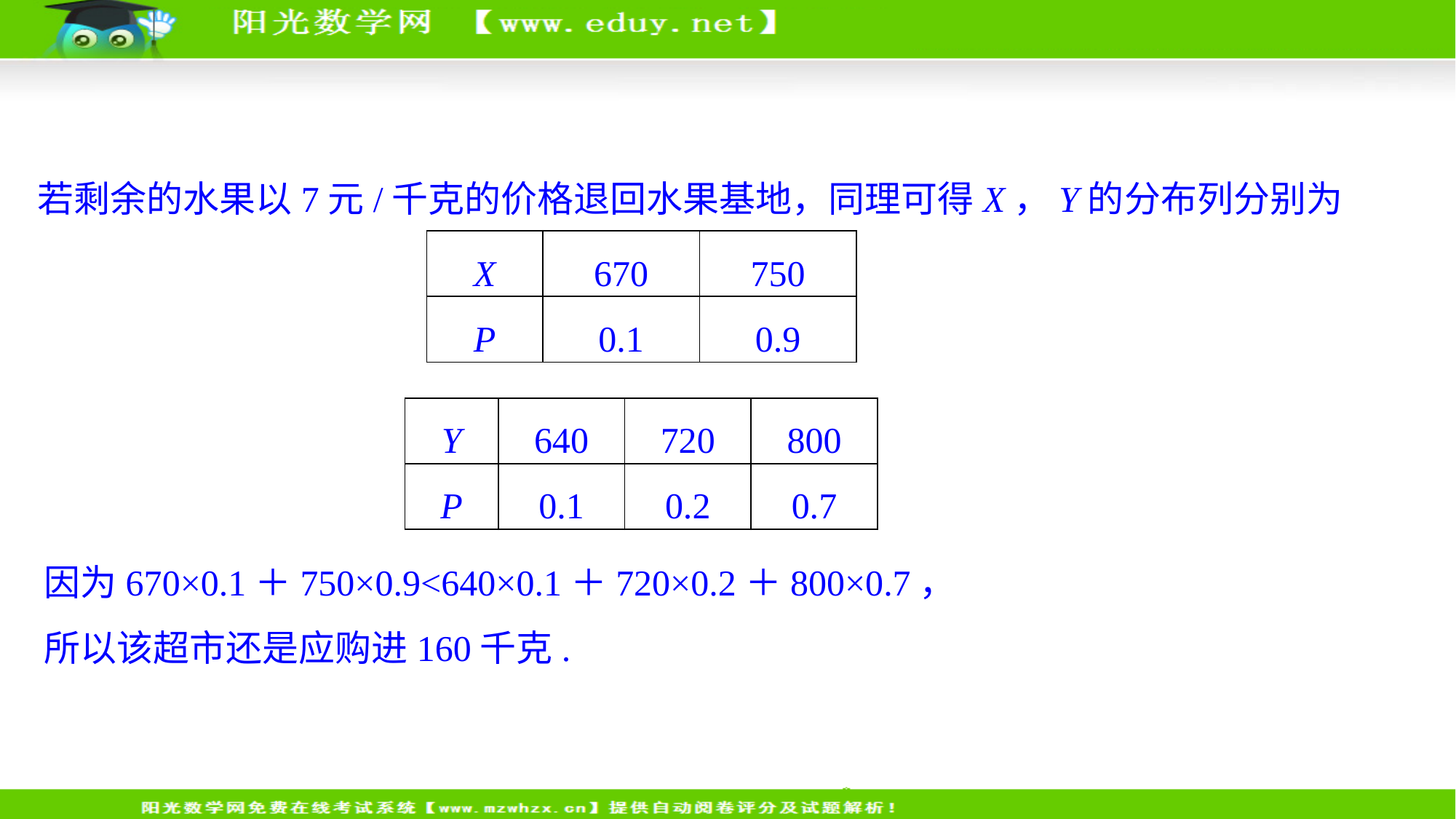

若剩余的水果以7元/千克的价格退回水果基地，同理可得X，Y的分布列分别为
| X | 670 | 750 |
| --- | --- | --- |
| P | 0.1 | 0.9 |
| Y | 640 | 720 | 800 |
| --- | --- | --- | --- |
| P | 0.1 | 0.2 | 0.7 |
因为670×0.1＋750×0.9<640×0.1＋720×0.2＋800×0.7，
所以该超市还是应购进160千克.